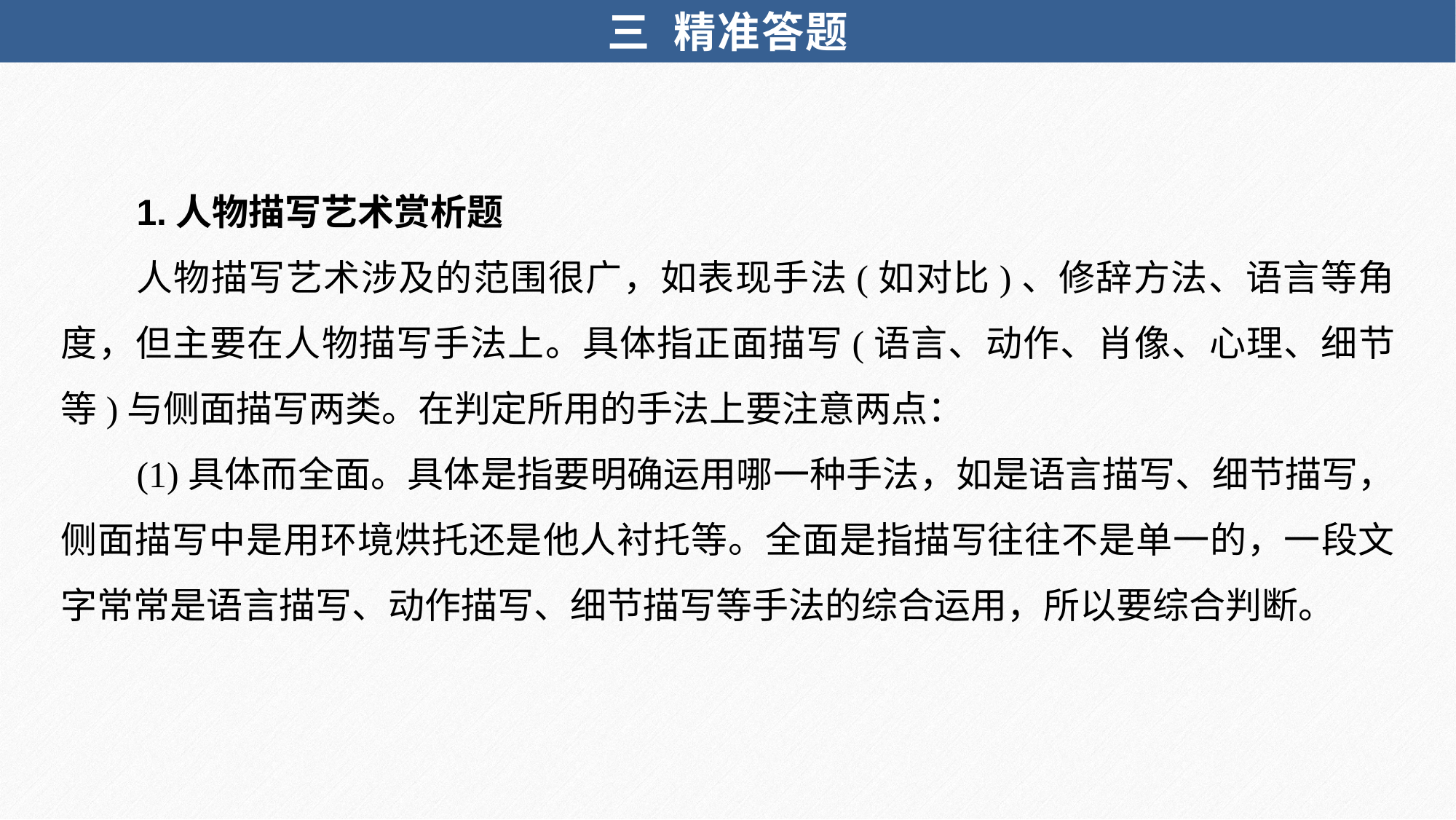

三  精准答题
1.人物描写艺术赏析题
人物描写艺术涉及的范围很广，如表现手法(如对比)、修辞方法、语言等角度，但主要在人物描写手法上。具体指正面描写(语言、动作、肖像、心理、细节等)与侧面描写两类。在判定所用的手法上要注意两点：
(1)具体而全面。具体是指要明确运用哪一种手法，如是语言描写、细节描写，侧面描写中是用环境烘托还是他人衬托等。全面是指描写往往不是单一的，一段文字常常是语言描写、动作描写、细节描写等手法的综合运用，所以要综合判断。